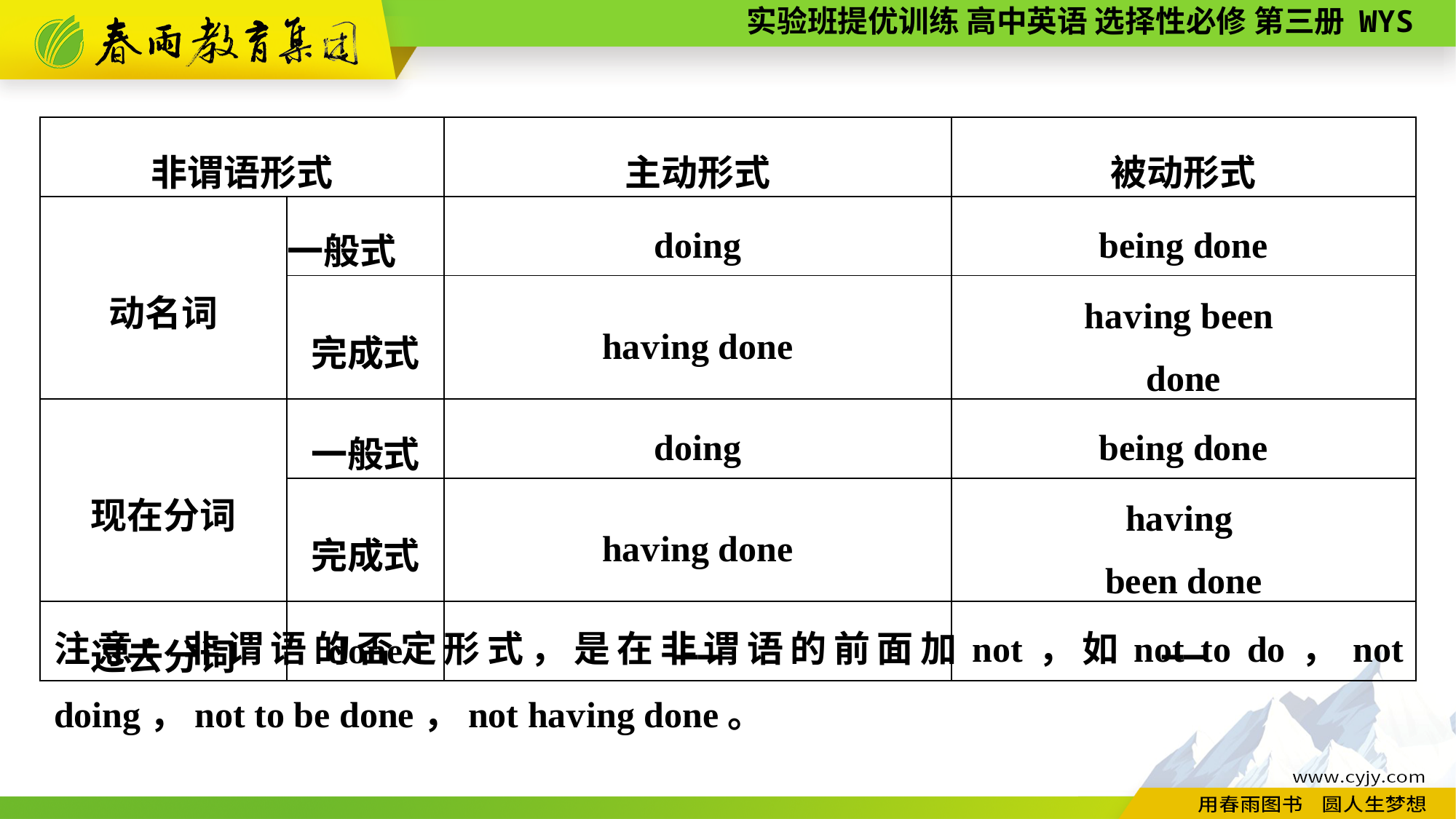

| 非谓语形式 |  | 主动形式 | 被动形式 |
| --- | --- | --- | --- |
| 动名词 | 一般式 | doing | being done |
|  | 完成式 | having done | having been done |
| 现在分词 | 一般式 | doing | being done |
|  | 完成式 | having done | having been done |
| 过去分词 | done | —— | —— |
注意：非谓语的否定形式，是在非谓语的前面加not，如not to do，not doing，not to be done，not having done。